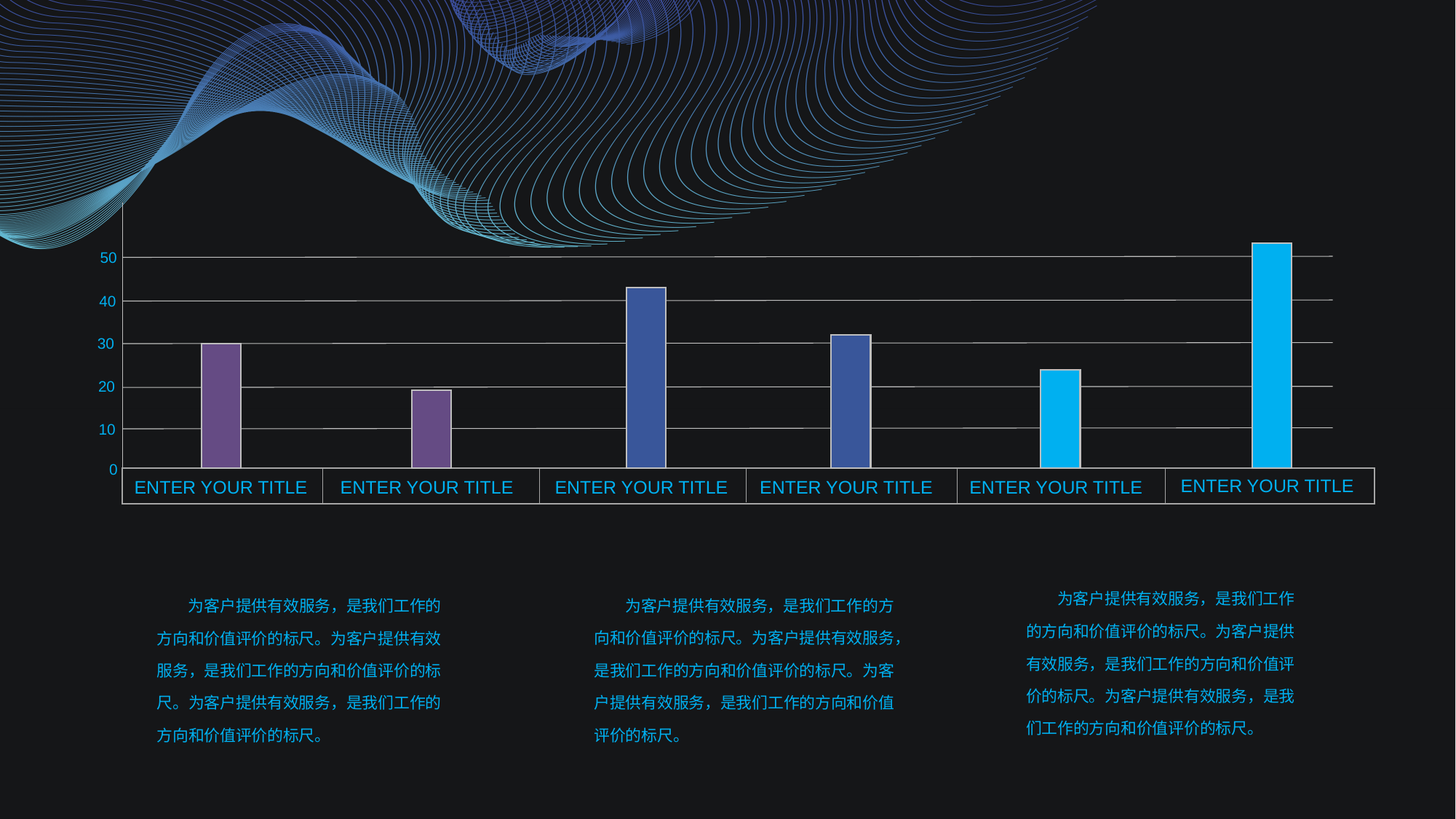

50
40
30
20
10
0

ENTER YOUR TITLE
ENTER YOUR TITLE
ENTER YOUR TITLE
ENTER YOUR TITLE
ENTER YOUR TITLE
ENTER YOUR TITLE
        为客户提供有效服务，是我们工作的方向和价值评价的标尺。为客户提供有效服务，是我们工作的方向和价值评价的标尺。为客户提供有效服务，是我们工作的方向和价值评价的标尺。
        为客户提供有效服务，是我们工作的方向和价值评价的标尺。为客户提供有效服务，是我们工作的方向和价值评价的标尺。为客户提供有效服务，是我们工作的方向和价值评价的标尺。
        为客户提供有效服务，是我们工作的方向和价值评价的标尺。为客户提供有效服务，是我们工作的方向和价值评价的标尺。为客户提供有效服务，是我们工作的方向和价值评价的标尺。